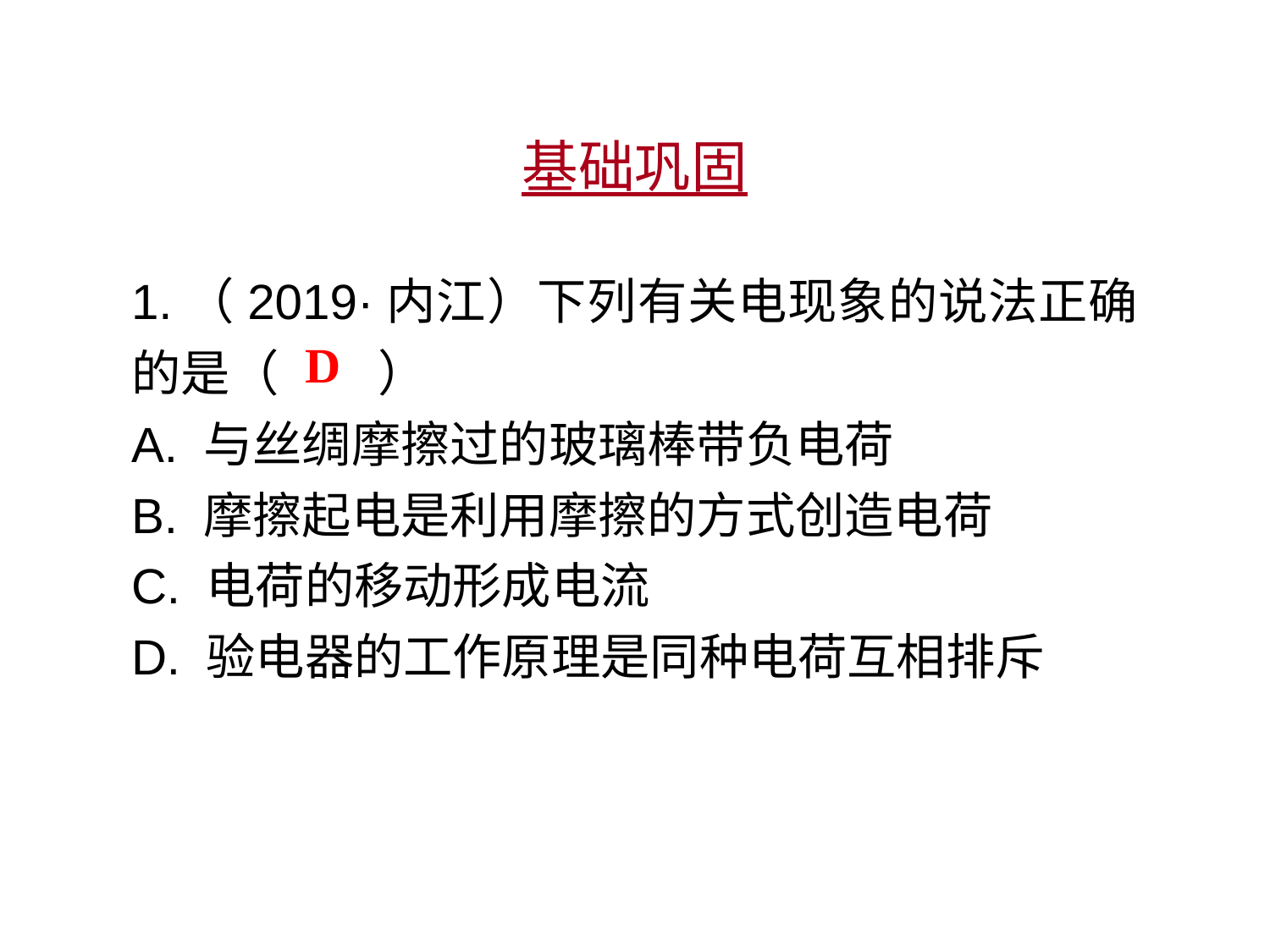

基础巩固
1.（2019·内江）下列有关电现象的说法正确的是（　　）
A. 与丝绸摩擦过的玻璃棒带负电荷
B. 摩擦起电是利用摩擦的方式创造电荷
C. 电荷的移动形成电流
D. 验电器的工作原理是同种电荷互相排斥
D